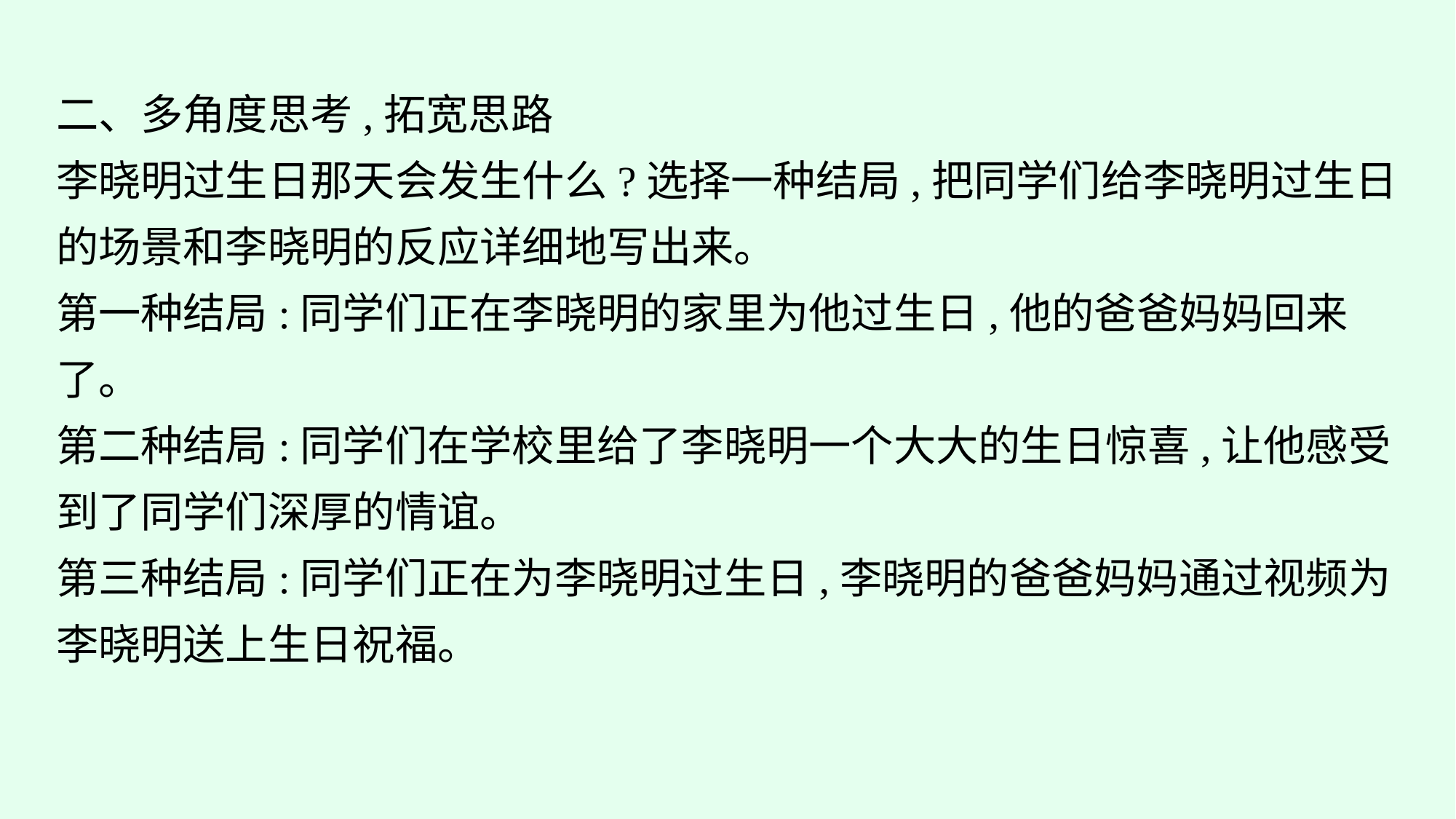

二、多角度思考,拓宽思路
李晓明过生日那天会发生什么?选择一种结局,把同学们给李晓明过生日的场景和李晓明的反应详细地写出来。
第一种结局:同学们正在李晓明的家里为他过生日,他的爸爸妈妈回来了。
第二种结局:同学们在学校里给了李晓明一个大大的生日惊喜,让他感受到了同学们深厚的情谊。
第三种结局:同学们正在为李晓明过生日,李晓明的爸爸妈妈通过视频为李晓明送上生日祝福。